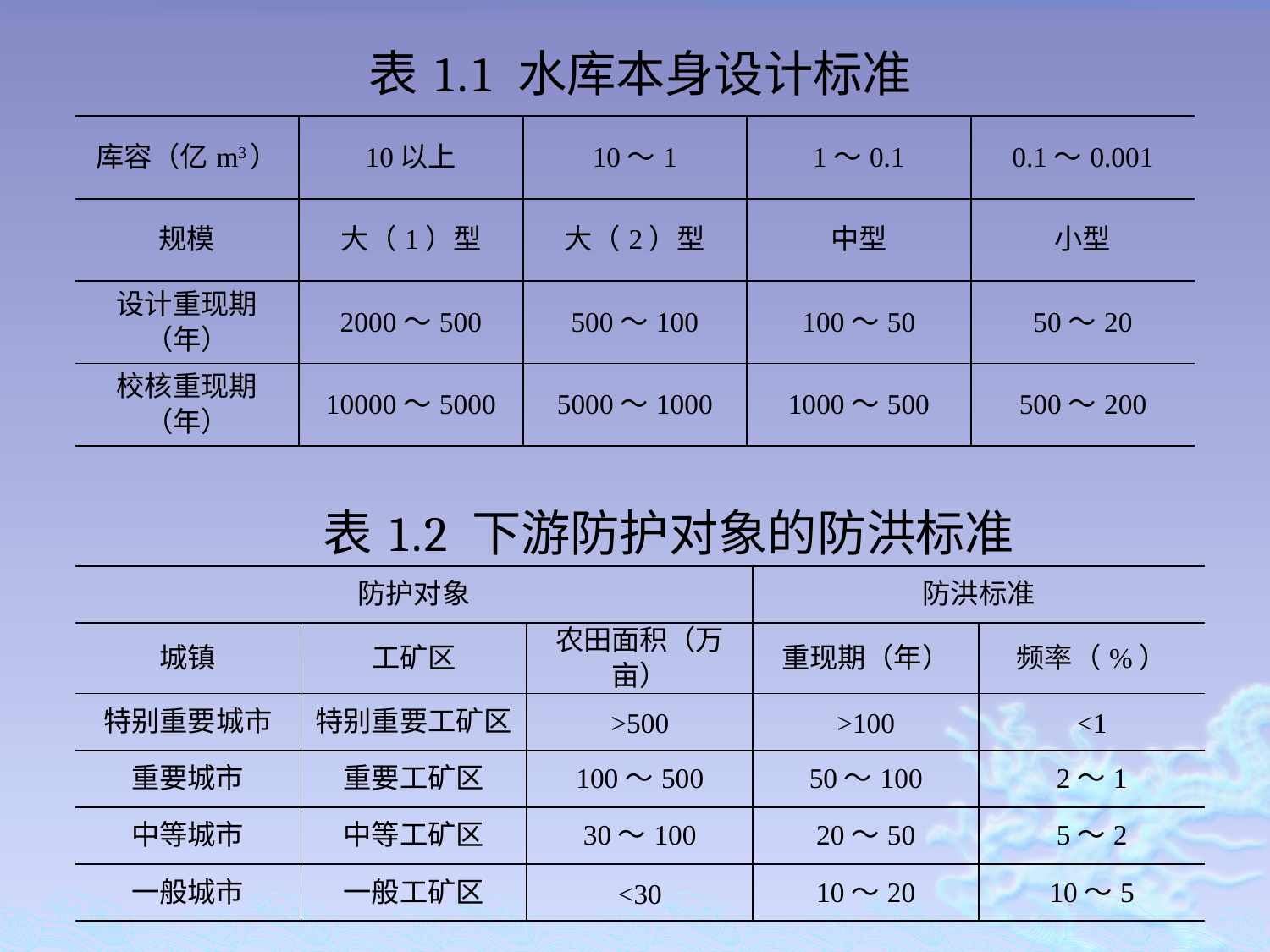

表1.1 水库本身设计标准

| 库容（亿m3） | 10以上 | 10～1 | 1～0.1 | 0.1～0.001 |
| --- | --- | --- | --- | --- |
| 规模 | 大（1）型 | 大（2）型 | 中型 | 小型 |
| 设计重现期（年） | 2000～500 | 500～100 | 100～50 | 50～20 |
| 校核重现期（年） | 10000～5000 | 5000～1000 | 1000～500 | 500～200 |
表1.2 下游防护对象的防洪标准

| 防护对象 |  |  | 防洪标准 |  |
| --- | --- | --- | --- | --- |
| 城镇 | 工矿区 | 农田面积（万亩） | 重现期（年） | 频率（%） |
| 特别重要城市 | 特别重要工矿区 | >500 | >100 | <1 |
| 重要城市 | 重要工矿区 | 100～500 | 50～100 | 2～1 |
| 中等城市 | 中等工矿区 | 30～100 | 20～50 | 5～2 |
| 一般城市 | 一般工矿区 | <30 | 10～20 | 10～5 |